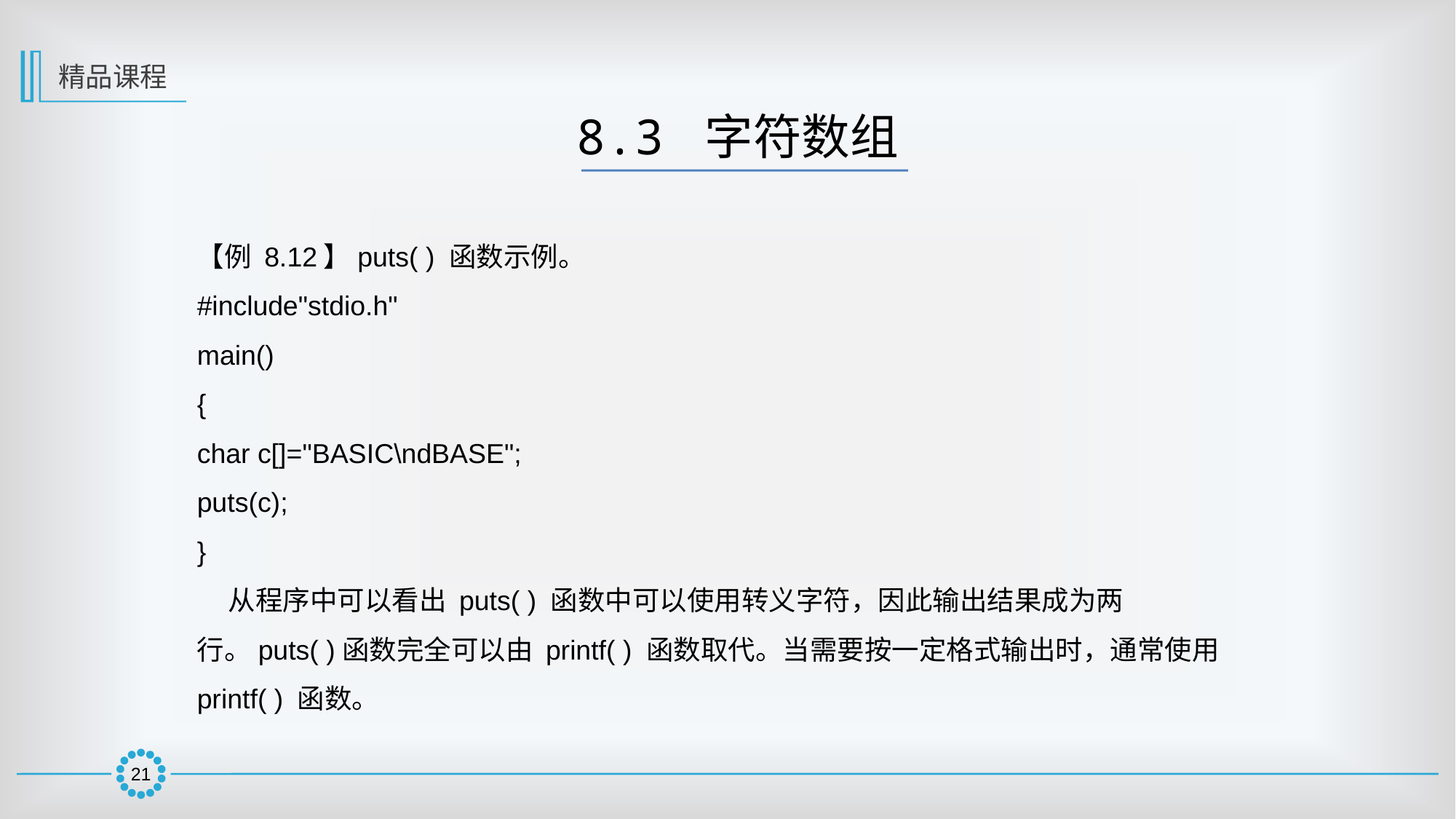

精品课程
8.3 字符数组

【例 8.12】puts( ) 函数示例。
#include"stdio.h"
main()
{
char c[]="BASIC\ndBASE";
puts(c);
}
    从程序中可以看出 puts( ) 函数中可以使用转义字符，因此输出结果成为两行。puts( )函数完全可以由 printf( ) 函数取代。当需要按一定格式输出时，通常使用 printf( ) 函数。

21